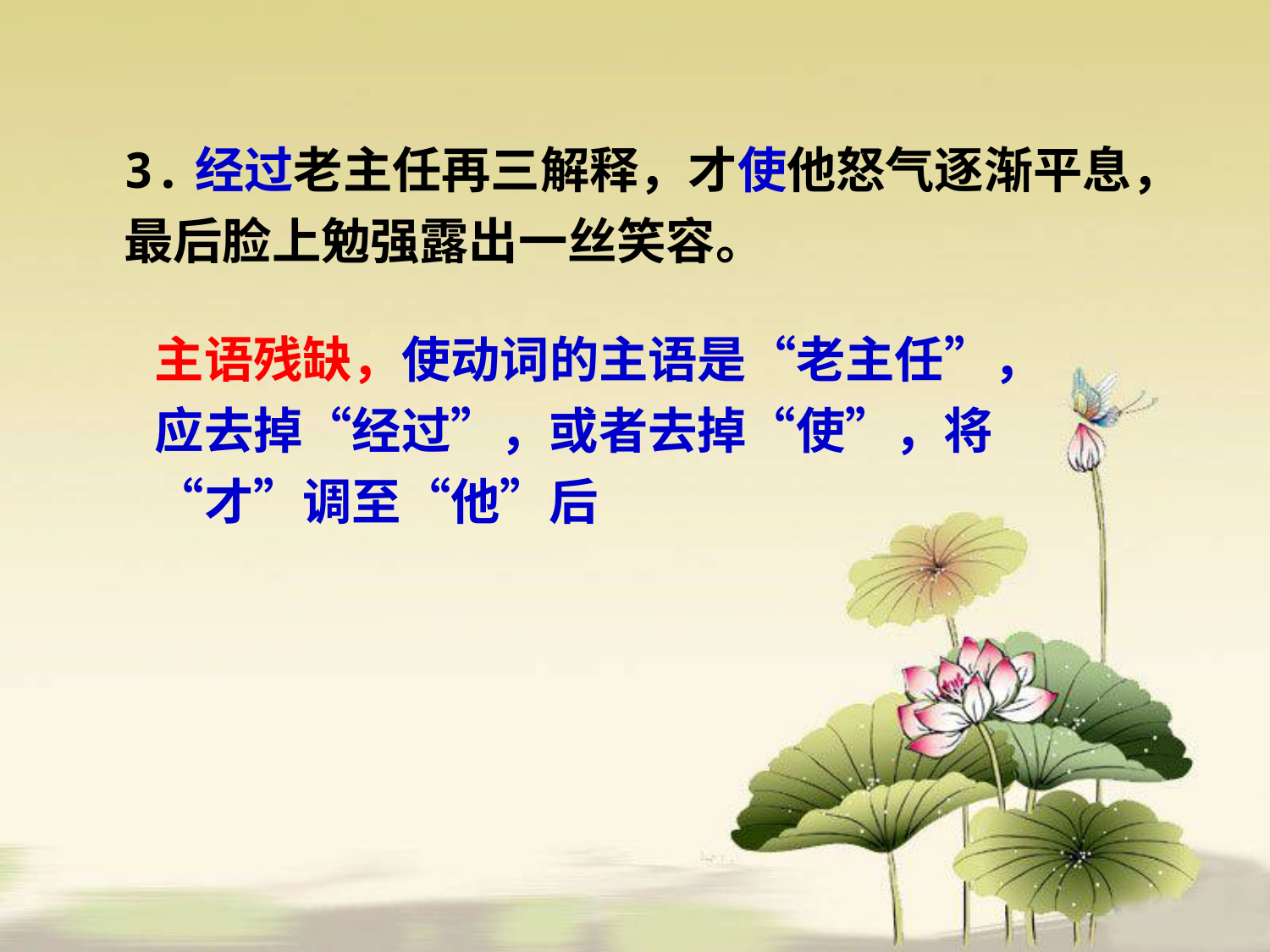

3.经过老主任再三解释，才使他怒气逐渐平息，最后脸上勉强露出一丝笑容。
主语残缺，使动词的主语是“老主任”，应去掉“经过”，或者去掉“使”，将“才”调至“他”后